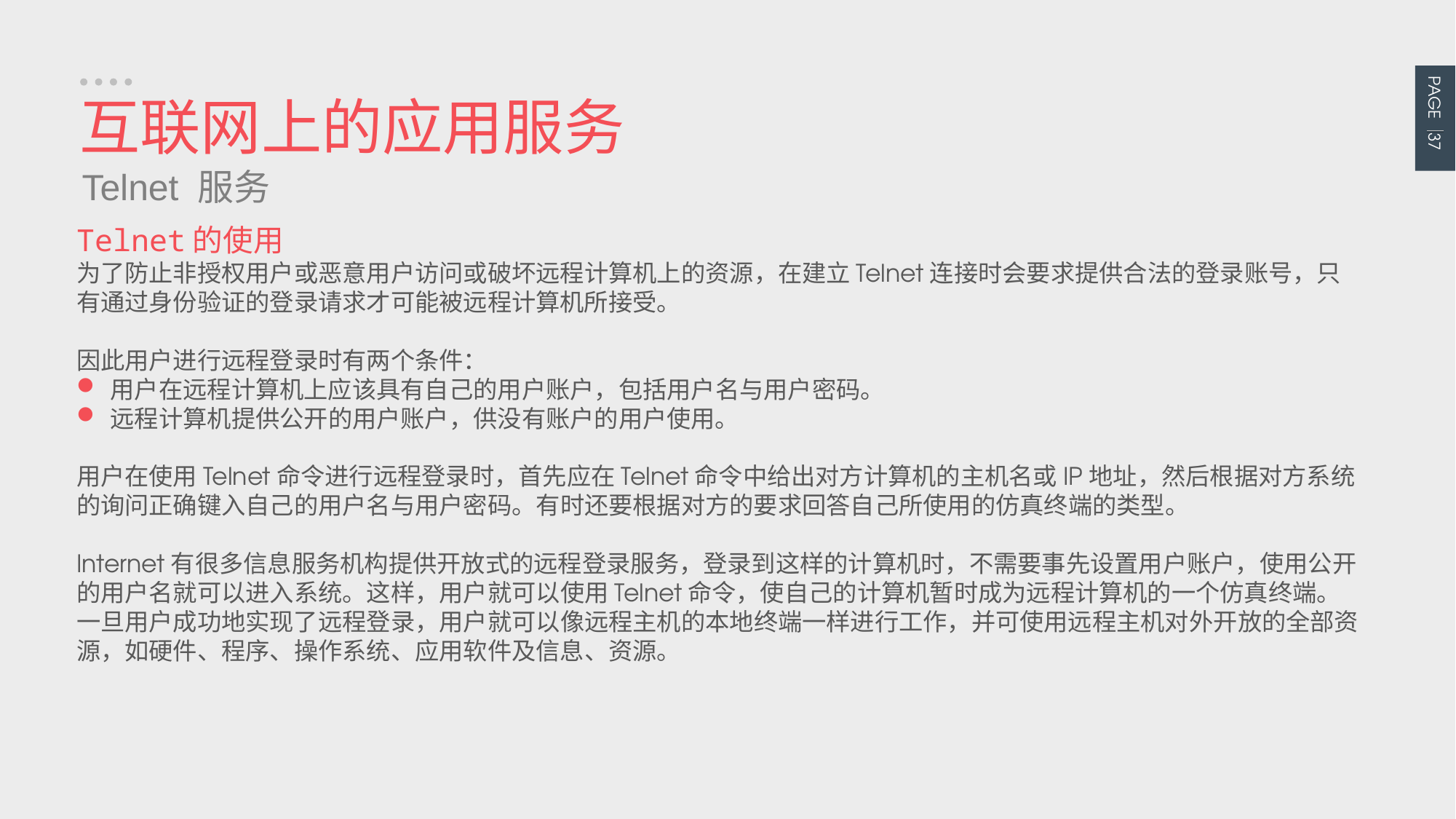

PAGE   37
互联网上的应用服务
Telnet 服务
Telnet的使用
为了防止非授权用户或恶意用户访问或破坏远程计算机上的资源，在建立Telnet连接时会要求提供合法的登录账号，只有通过身份验证的登录请求才可能被远程计算机所接受。

因此用户进行远程登录时有两个条件：
用户在远程计算机上应该具有自己的用户账户，包括用户名与用户密码。
远程计算机提供公开的用户账户，供没有账户的用户使用。

用户在使用Telnet命令进行远程登录时，首先应在Telnet命令中给出对方计算机的主机名或IP地址，然后根据对方系统的询问正确键入自己的用户名与用户密码。有时还要根据对方的要求回答自己所使用的仿真终端的类型。

Internet有很多信息服务机构提供开放式的远程登录服务，登录到这样的计算机时，不需要事先设置用户账户，使用公开的用户名就可以进入系统。这样，用户就可以使用Telnet命令，使自己的计算机暂时成为远程计算机的一个仿真终端。一旦用户成功地实现了远程登录，用户就可以像远程主机的本地终端一样进行工作，并可使用远程主机对外开放的全部资源，如硬件、程序、操作系统、应用软件及信息、资源。